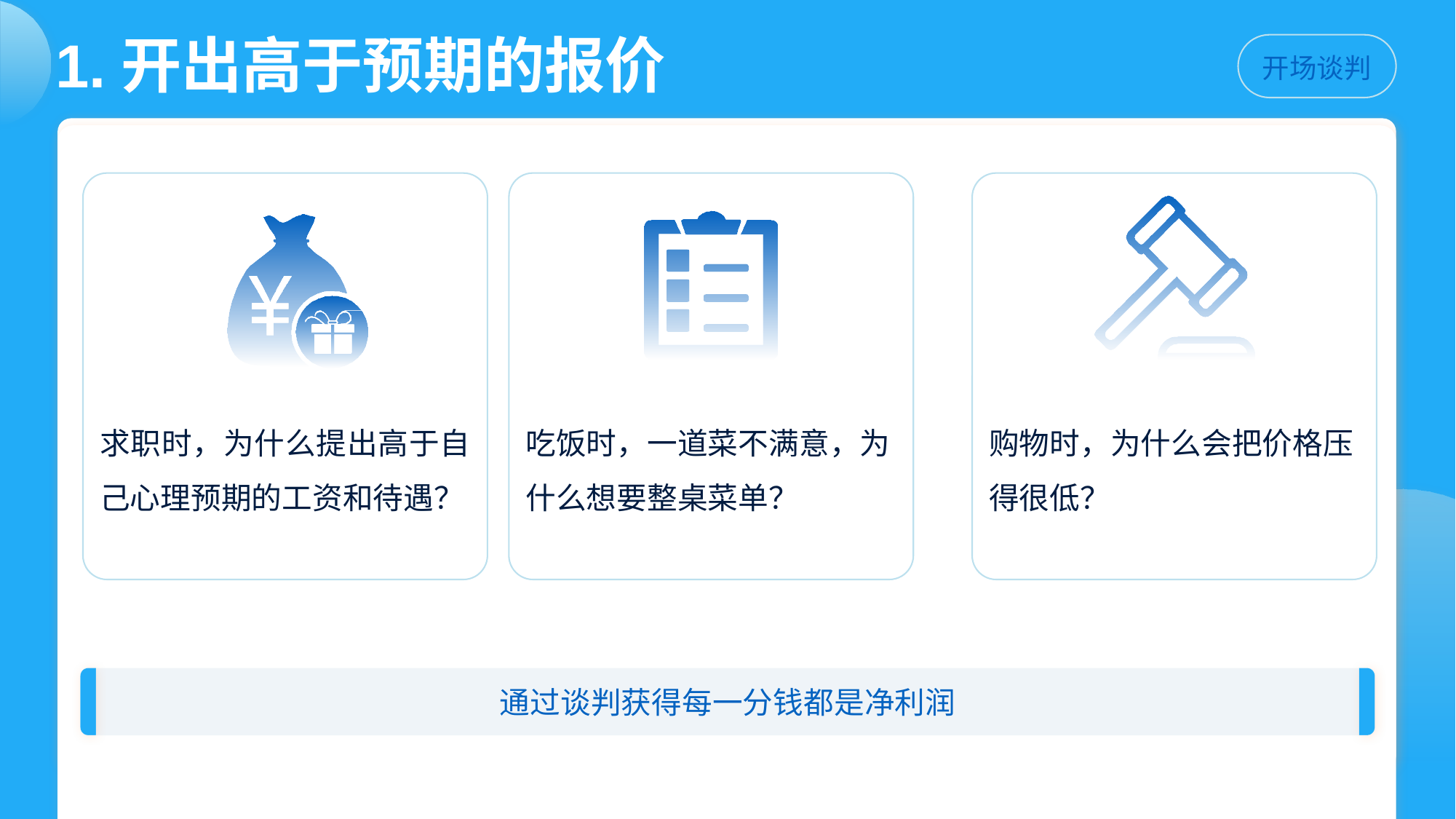

1.开出高于预期的报价
开场谈判

求职时，为什么提出高于自己心理预期的工资和待遇？
吃饭时，一道菜不满意，为什么想要整桌菜单？
购物时，为什么会把价格压得很低？

通过谈判获得每一分钱都是净利润